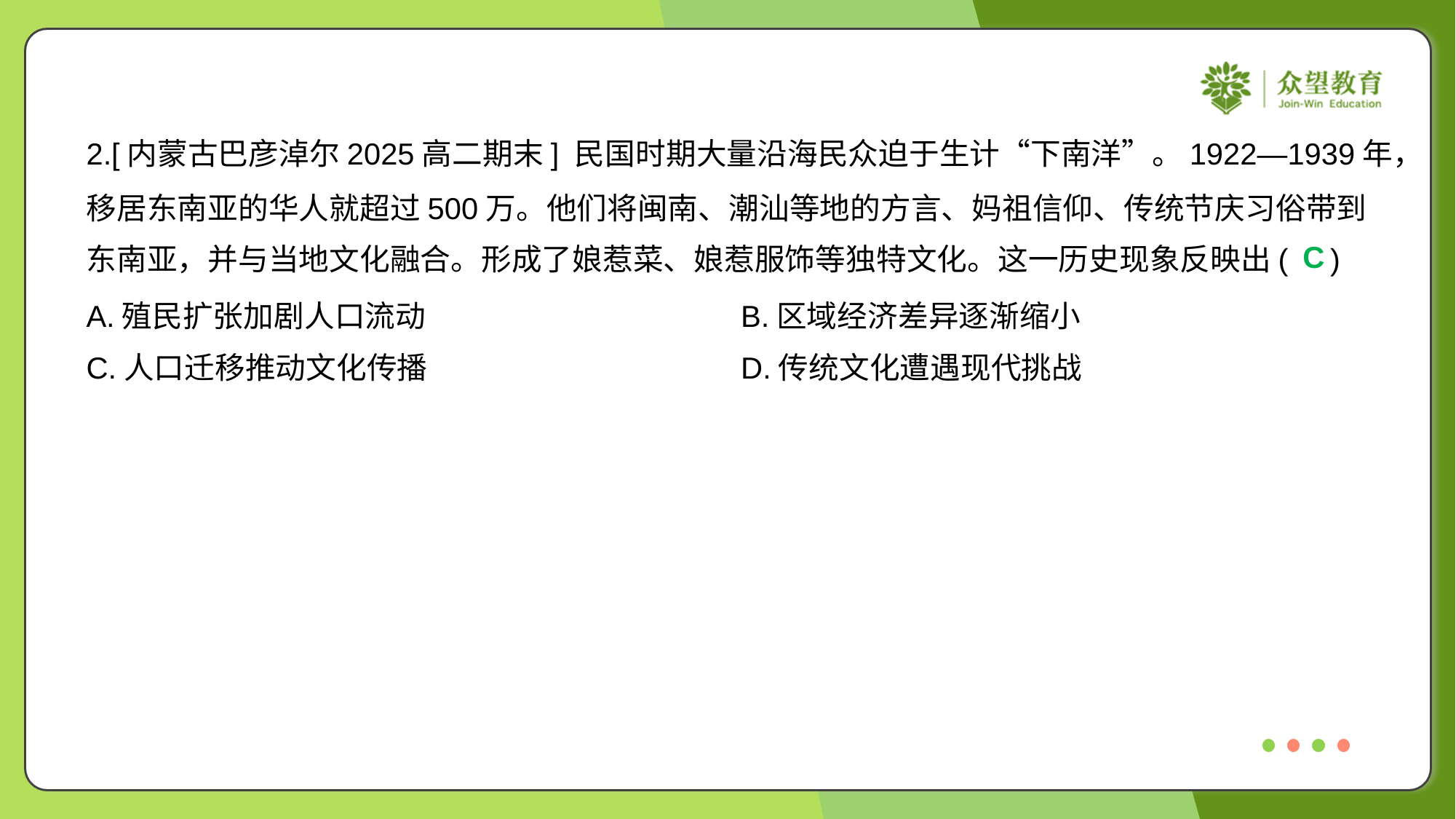

2.[内蒙古巴彦淖尔2025高二期末] 民国时期大量沿海民众迫于生计“下南洋”。1922—1939年，
移居东南亚的华人就超过500万。他们将闽南、潮汕等地的方言、妈祖信仰、传统节庆习俗带到
东南亚，并与当地文化融合。形成了娘惹菜、娘惹服饰等独特文化。这一历史现象反映出(     )
C
A.殖民扩张加剧人口流动	B.区域经济差异逐渐缩小
C.人口迁移推动文化传播	D.传统文化遭遇现代挑战